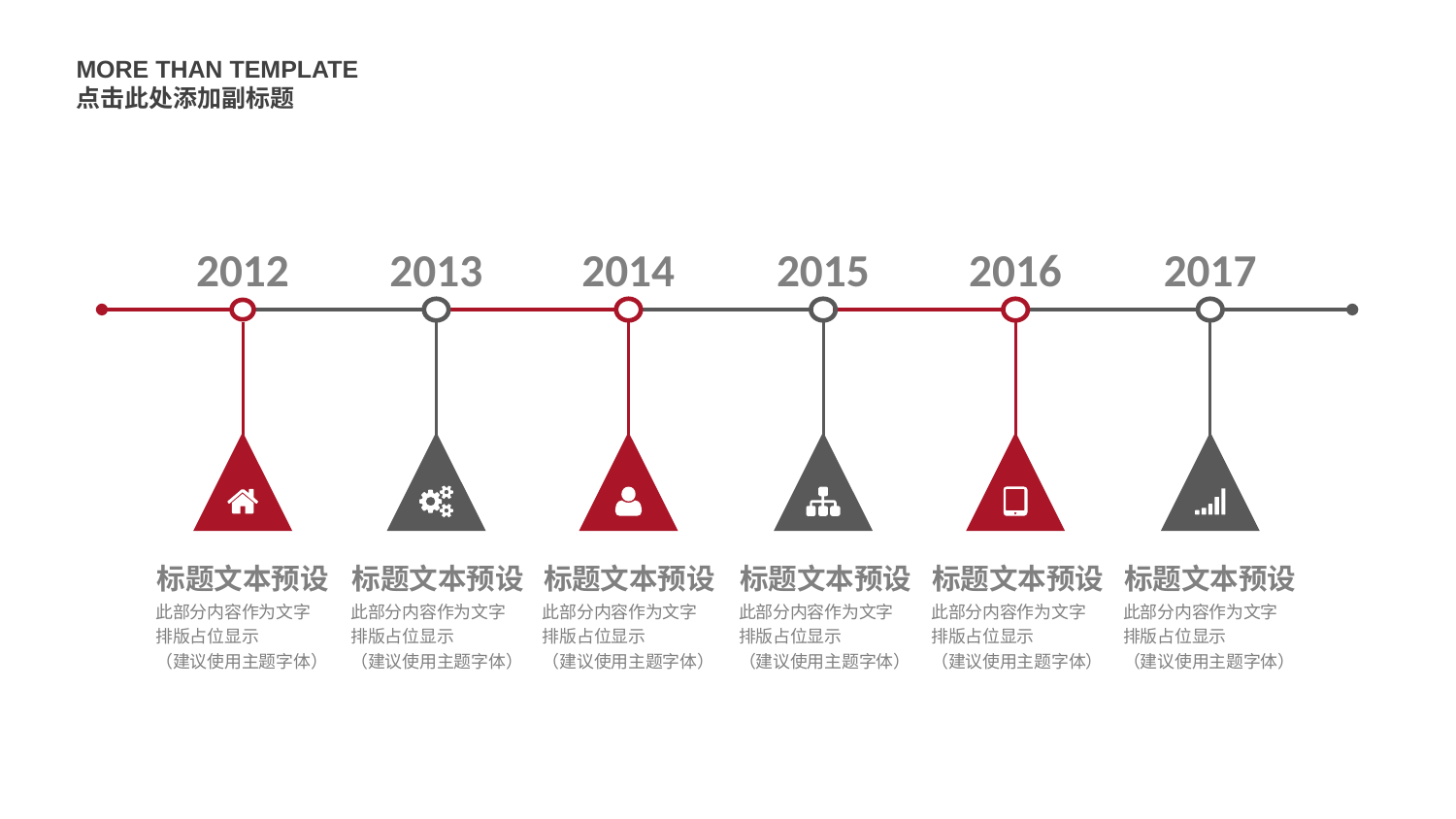

MORE THAN TEMPLATE
点击此处添加副标题
2012
2013
2014
2015
2016
2017

标题文本预设
此部分内容作为文字
排版占位显示
（建议使用主题字体）
标题文本预设
此部分内容作为文字
排版占位显示
（建议使用主题字体）
标题文本预设
此部分内容作为文字
排版占位显示
（建议使用主题字体）
标题文本预设
此部分内容作为文字
排版占位显示
（建议使用主题字体）
标题文本预设
此部分内容作为文字
排版占位显示
（建议使用主题字体）
标题文本预设
此部分内容作为文字
排版占位显示
（建议使用主题字体）